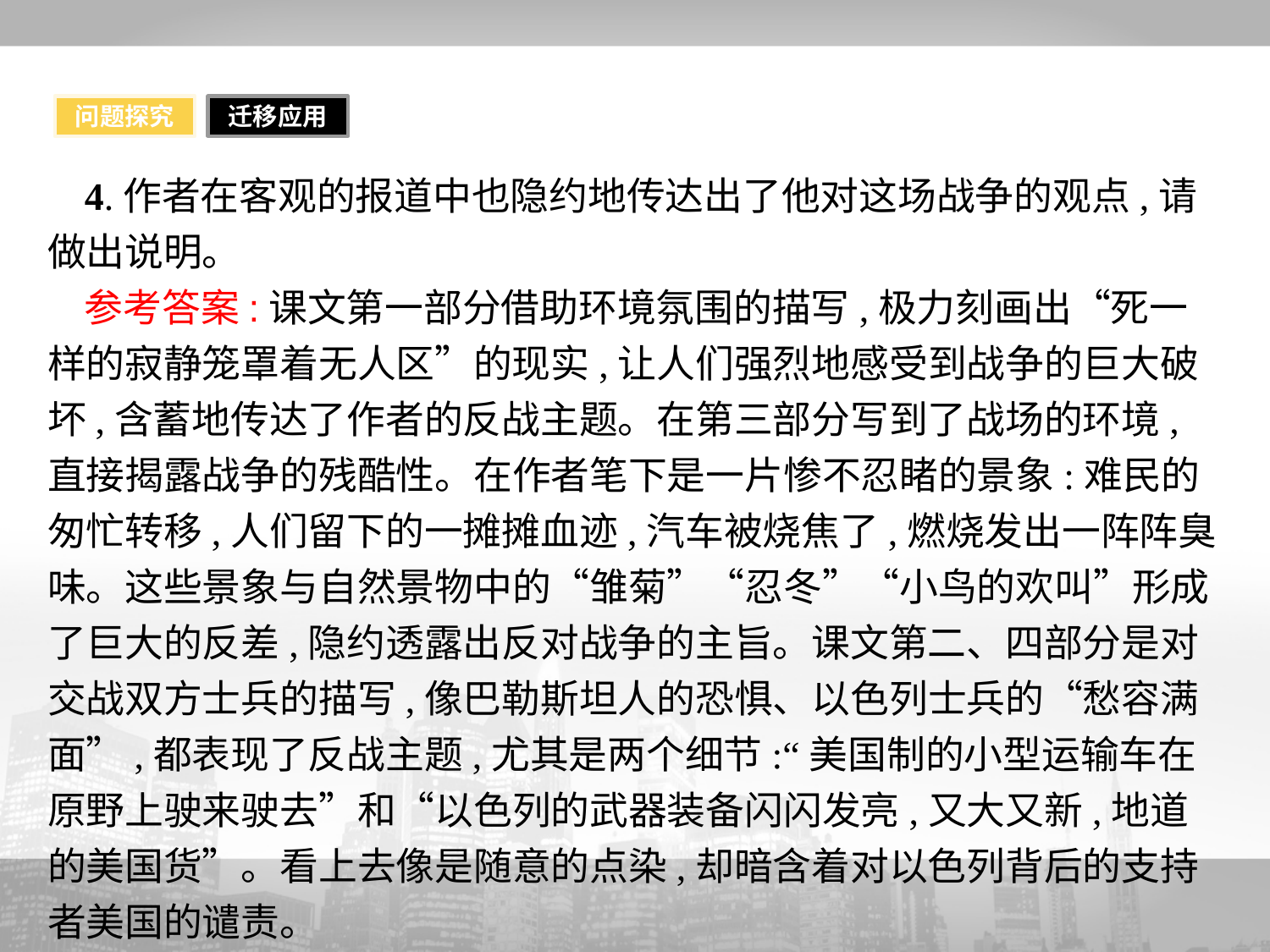

问题探究
迁移应用
4.作者在客观的报道中也隐约地传达出了他对这场战争的观点,请做出说明。
参考答案:课文第一部分借助环境氛围的描写,极力刻画出“死一样的寂静笼罩着无人区”的现实,让人们强烈地感受到战争的巨大破坏,含蓄地传达了作者的反战主题。在第三部分写到了战场的环境,直接揭露战争的残酷性。在作者笔下是一片惨不忍睹的景象:难民的匆忙转移,人们留下的一摊摊血迹,汽车被烧焦了,燃烧发出一阵阵臭味。这些景象与自然景物中的“雏菊”“忍冬”“小鸟的欢叫”形成了巨大的反差,隐约透露出反对战争的主旨。课文第二、四部分是对交战双方士兵的描写,像巴勒斯坦人的恐惧、以色列士兵的“愁容满面”,都表现了反战主题,尤其是两个细节:“美国制的小型运输车在原野上驶来驶去”和“以色列的武器装备闪闪发亮,又大又新,地道的美国货”。看上去像是随意的点染,却暗含着对以色列背后的支持者美国的谴责。